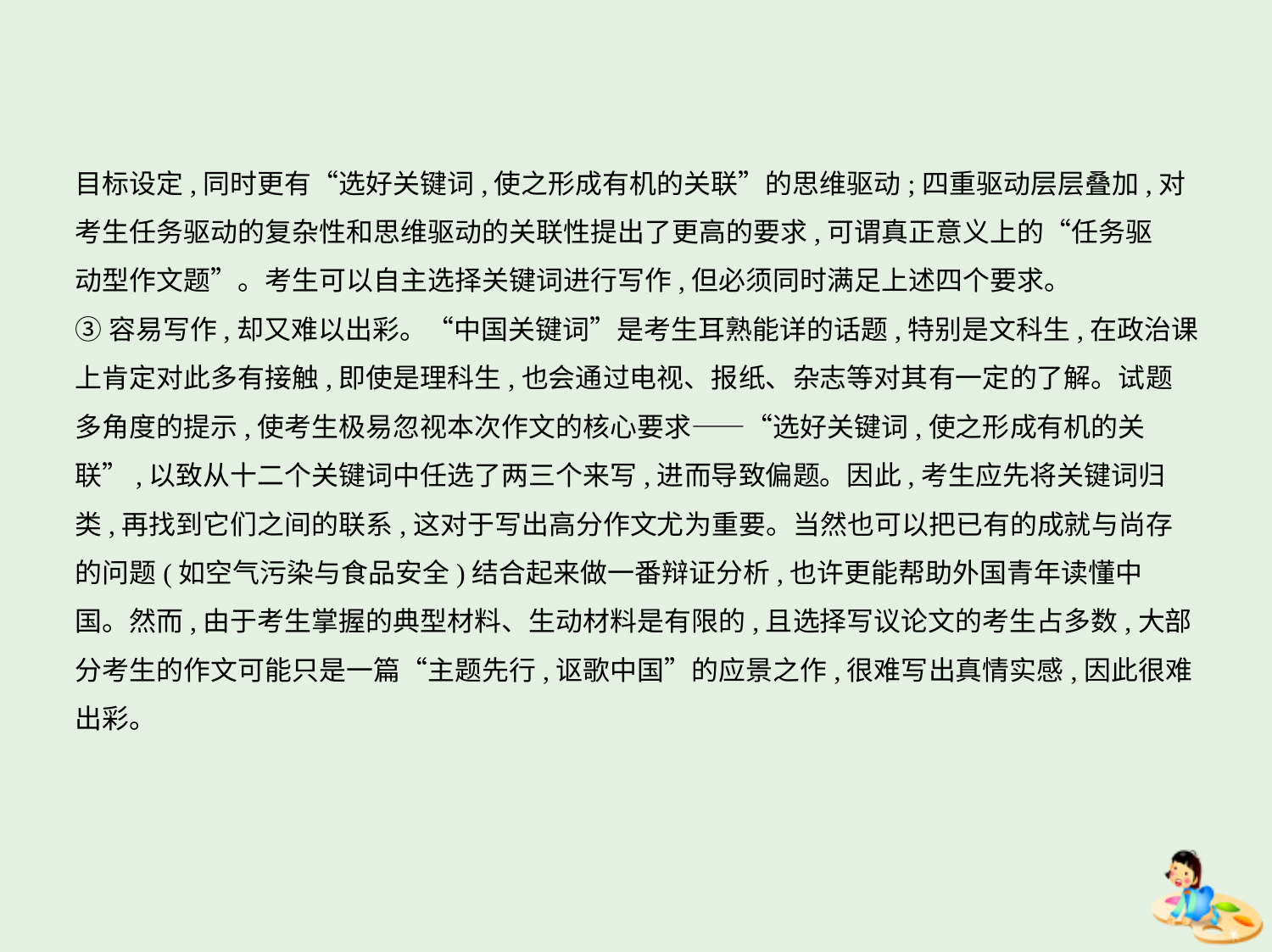

目标设定,同时更有“选好关键词,使之形成有机的关联”的思维驱动;四重驱动层层叠加,对
考生任务驱动的复杂性和思维驱动的关联性提出了更高的要求,可谓真正意义上的“任务驱
动型作文题”。考生可以自主选择关键词进行写作,但必须同时满足上述四个要求。
③容易写作,却又难以出彩。“中国关键词”是考生耳熟能详的话题,特别是文科生,在政治课
上肯定对此多有接触,即使是理科生,也会通过电视、报纸、杂志等对其有一定的了解。试题
多角度的提示,使考生极易忽视本次作文的核心要求——“选好关键词,使之形成有机的关
联”,以致从十二个关键词中任选了两三个来写,进而导致偏题。因此,考生应先将关键词归
类,再找到它们之间的联系,这对于写出高分作文尤为重要。当然也可以把已有的成就与尚存
的问题(如空气污染与食品安全)结合起来做一番辩证分析,也许更能帮助外国青年读懂中
国。然而,由于考生掌握的典型材料、生动材料是有限的,且选择写议论文的考生占多数,大部
分考生的作文可能只是一篇“主题先行,讴歌中国”的应景之作,很难写出真情实感,因此很难
出彩。